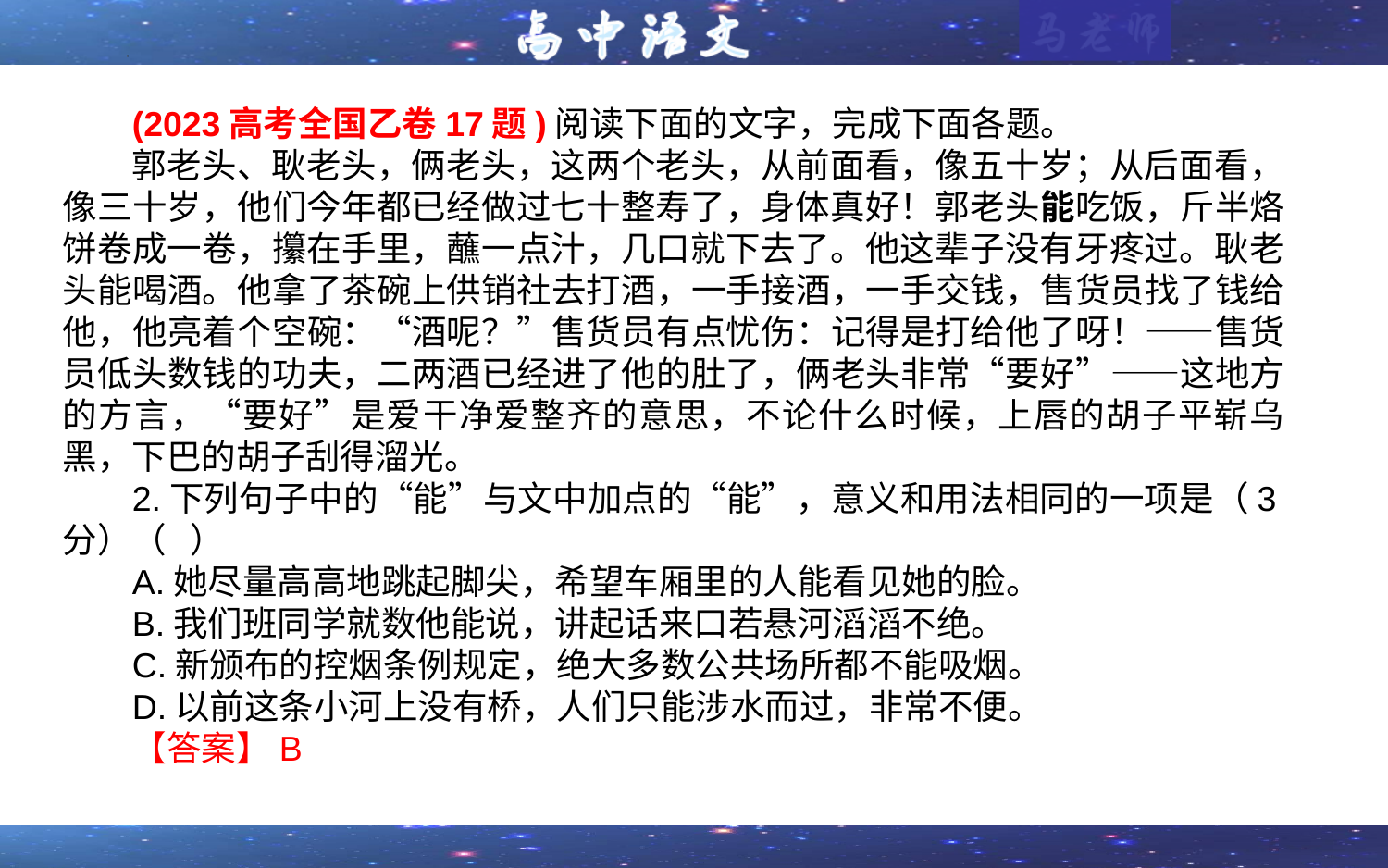

(2023高考全国乙卷17题)阅读下面的文字，完成下面各题。
郭老头、耿老头，俩老头，这两个老头，从前面看，像五十岁；从后面看，像三十岁，他们今年都已经做过七十整寿了，身体真好！郭老头能吃饭，斤半烙饼卷成一卷，攥在手里，蘸一点汁，几口就下去了。他这辈子没有牙疼过。耿老头能喝酒。他拿了茶碗上供销社去打酒，一手接酒，一手交钱，售货员找了钱给他，他亮着个空碗：“酒呢？”售货员有点忧伤：记得是打给他了呀！——售货员低头数钱的功夫，二两酒已经进了他的肚了，俩老头非常“要好”——这地方的方言，“要好”是爱干净爱整齐的意思，不论什么时候，上唇的胡子平崭乌黑，下巴的胡子刮得溜光。
2.下列句子中的“能”与文中加点的“能”，意义和用法相同的一项是（3分）（   ）
A.她尽量高高地跳起脚尖，希望车厢里的人能看见她的脸。
B.我们班同学就数他能说，讲起话来口若悬河滔滔不绝。
C.新颁布的控烟条例规定，绝大多数公共场所都不能吸烟。
D.以前这条小河上没有桥，人们只能涉水而过，非常不便。
【答案】B